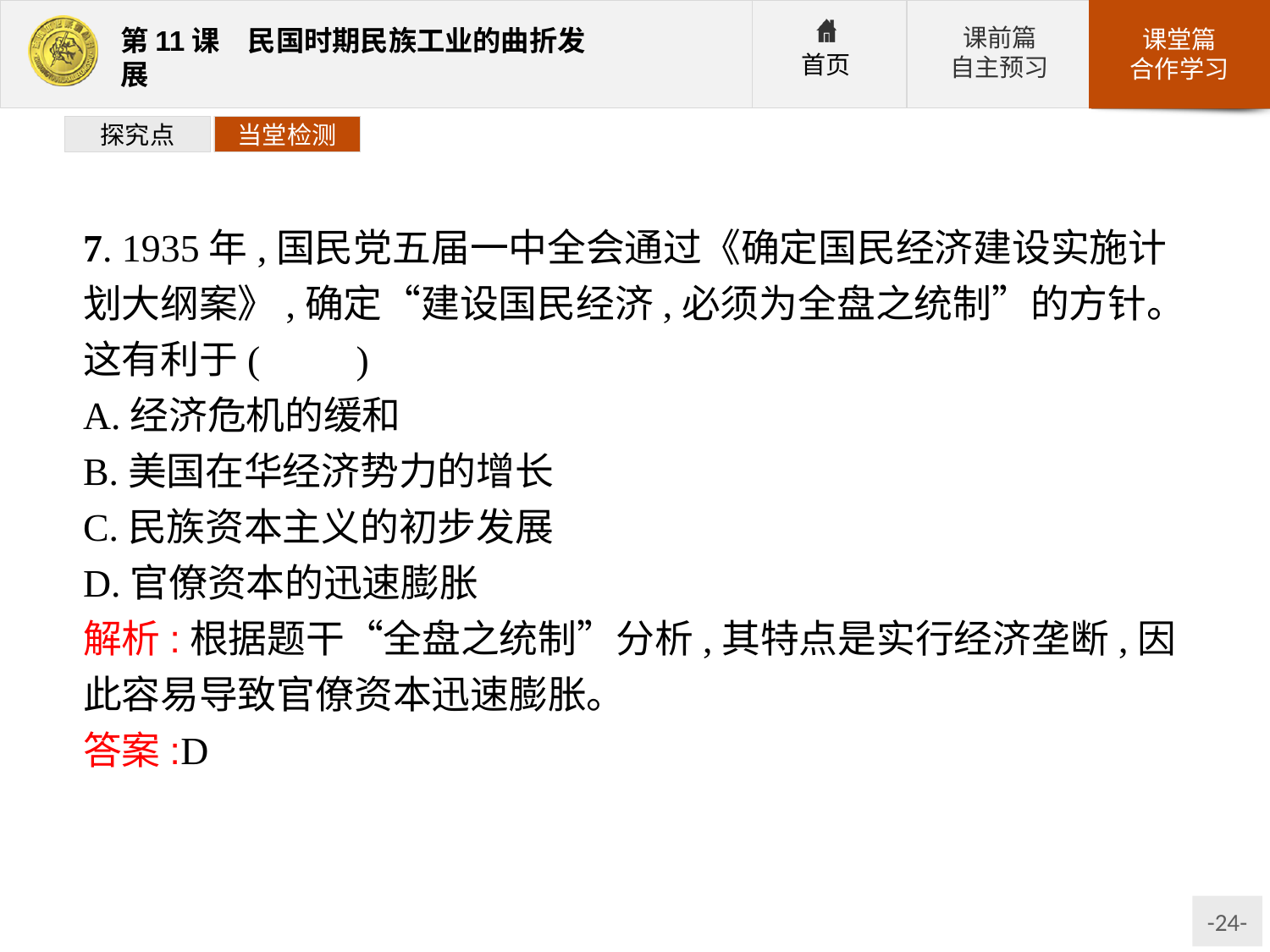

探究点
当堂检测
7. 1935年,国民党五届一中全会通过《确定国民经济建设实施计划大纲案》,确定“建设国民经济,必须为全盘之统制”的方针。这有利于(　　)
A.经济危机的缓和
B.美国在华经济势力的增长
C.民族资本主义的初步发展
D.官僚资本的迅速膨胀
解析:根据题干“全盘之统制”分析,其特点是实行经济垄断,因此容易导致官僚资本迅速膨胀。
答案:D